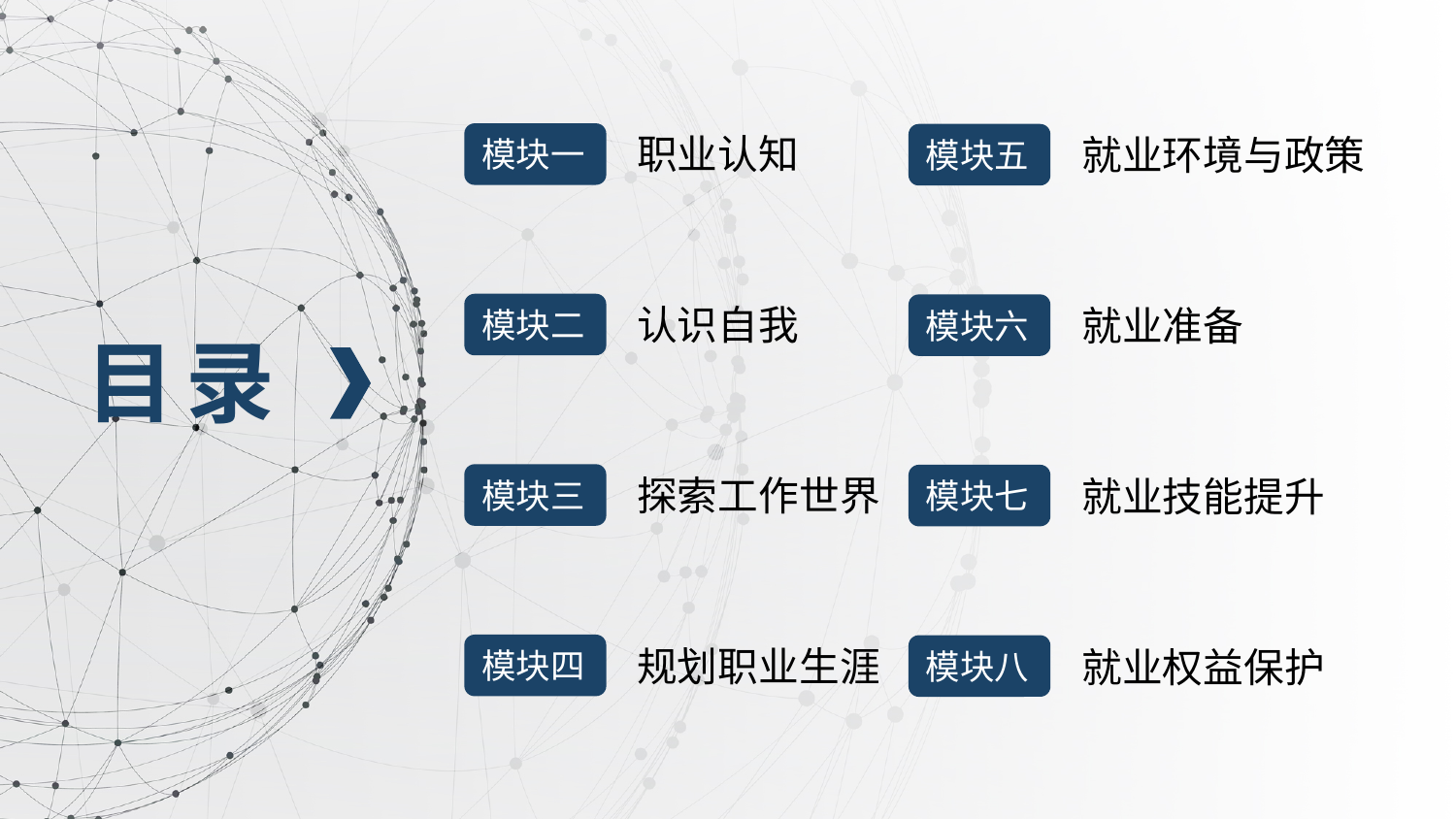

职业认知
就业环境与政策
模块一
模块五
认识自我
就业准备
模块二
模块六
目 录

探索工作世界
模块三
就业技能提升
模块七
规划职业生涯
模块四
就业权益保护
模块八